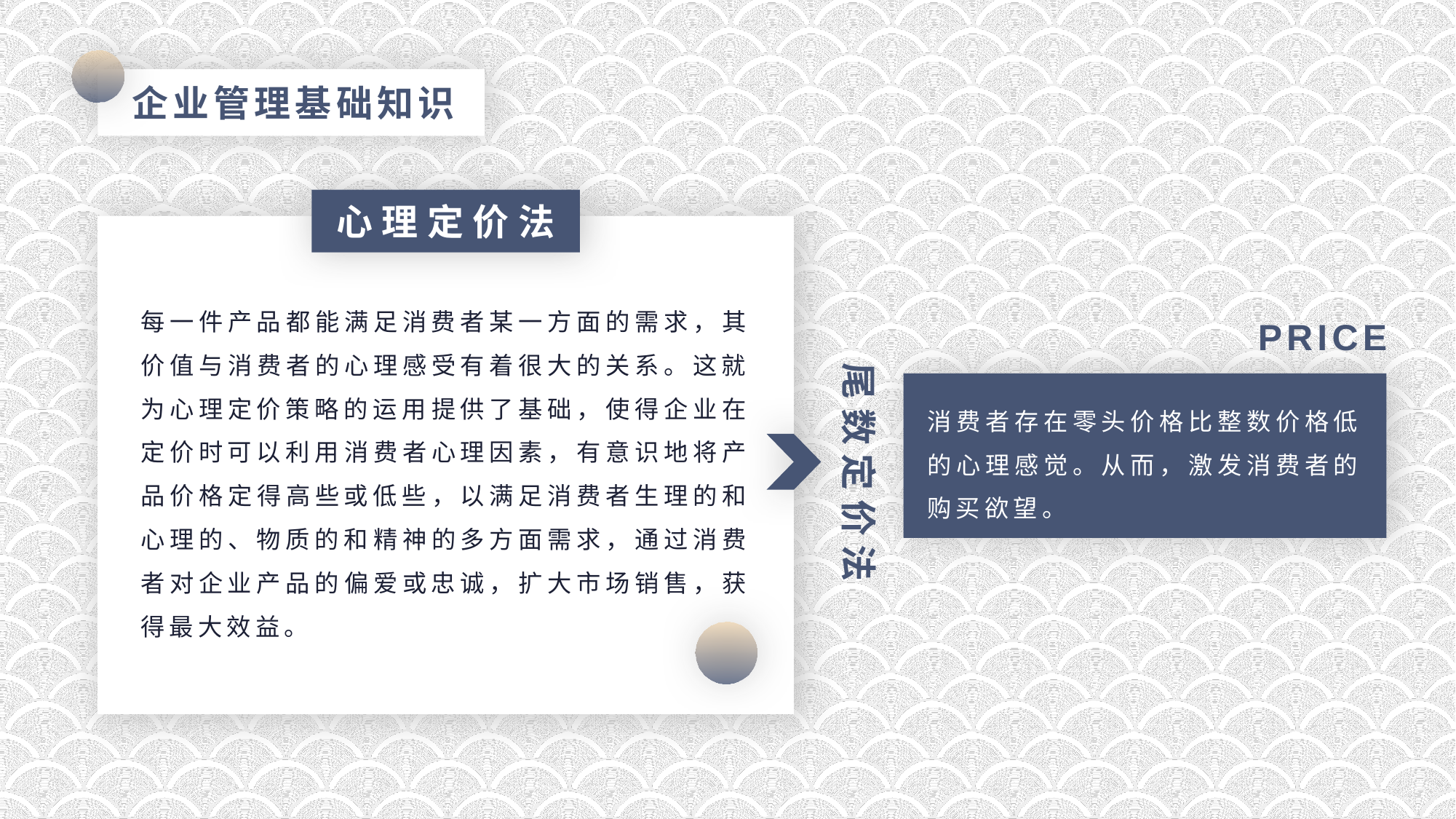

心理定价法

每一件产品都能满足消费者某一方面的需求，其价值与消费者的心理感受有着很大的关系。这就为心理定价策略的运用提供了基础，使得企业在定价时可以利用消费者心理因素，有意识地将产品价格定得高些或低些，以满足消费者生理的和心理的、物质的和精神的多方面需求，通过消费者对企业产品的偏爱或忠诚，扩大市场销售，获得最大效益。
PRICE
尾数定价法

消费者存在零头价格比整数价格低的心理感觉。从而，激发消费者的购买欲望。